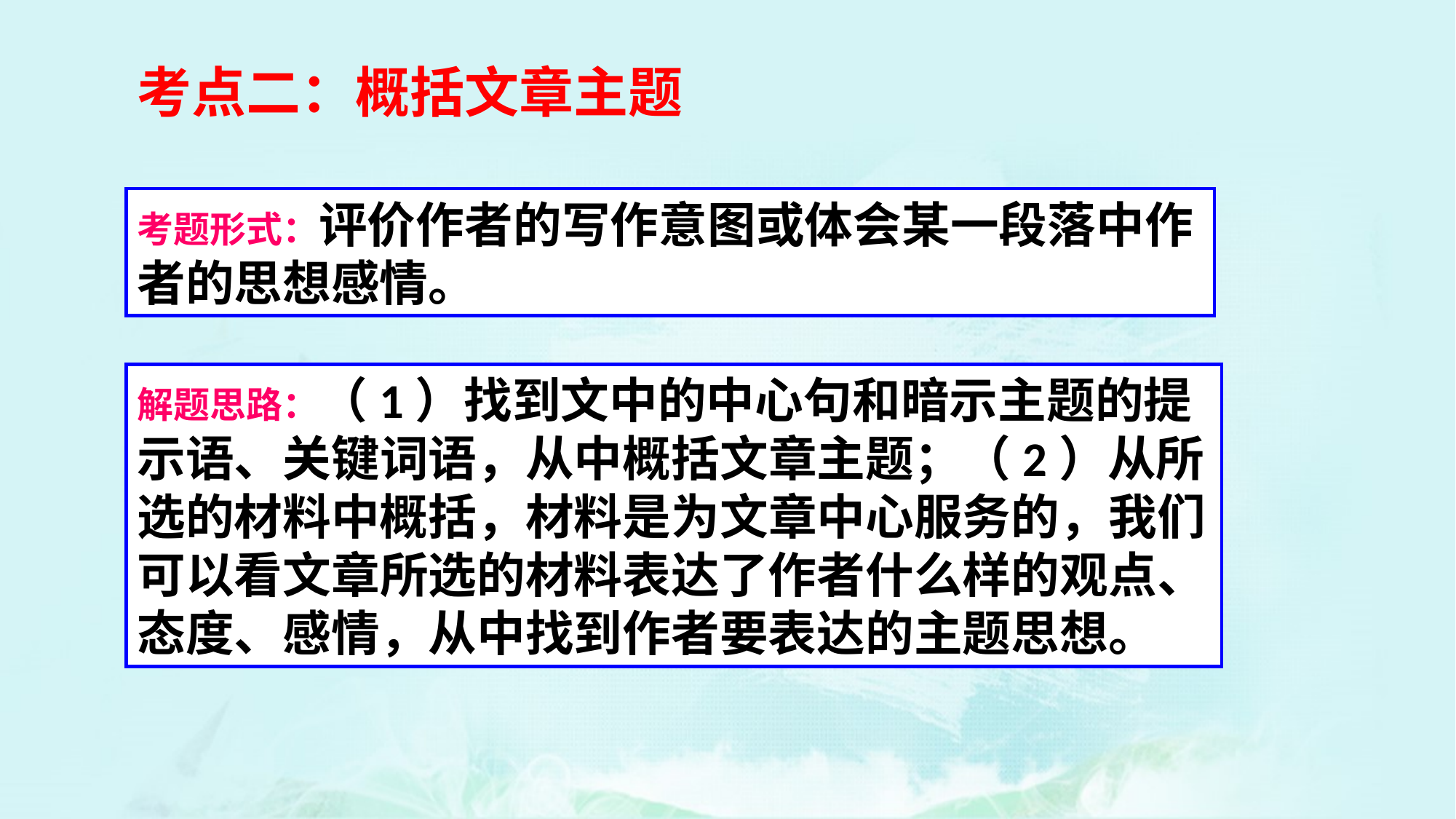

考点二：概括文章主题
考题形式：评价作者的写作意图或体会某一段落中作者的思想感情。
解题思路：（1）找到文中的中心句和暗示主题的提示语、关键词语，从中概括文章主题；（2）从所选的材料中概括，材料是为文章中心服务的，我们可以看文章所选的材料表达了作者什么样的观点、态度、感情，从中找到作者要表达的主题思想。